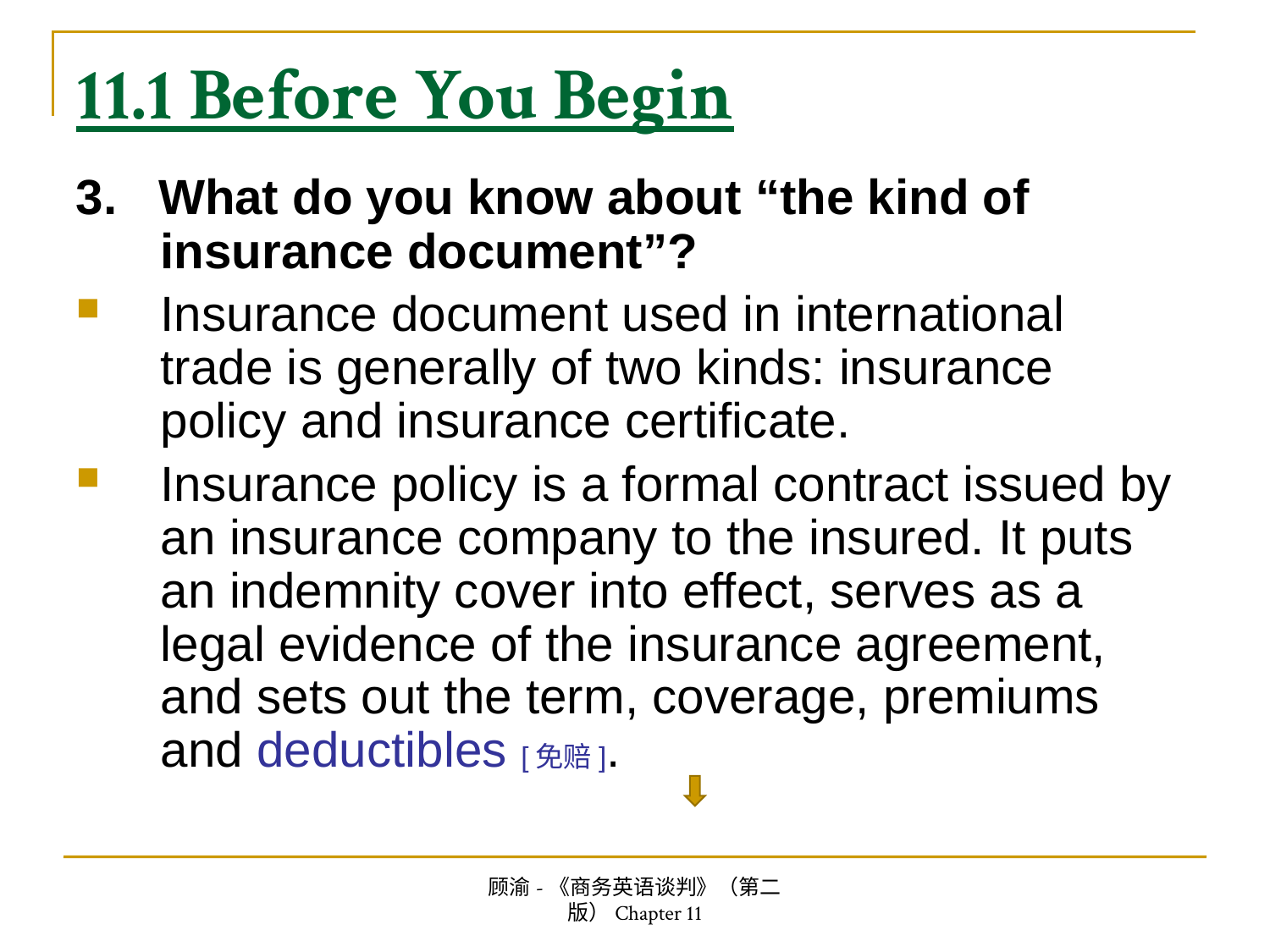

# 11.1 Before You Begin
3.   What do you know about “the kind of insurance document”?
Insurance document used in international trade is generally of two kinds: insurance policy and insurance certificate.
Insurance policy is a formal contract issued by an insurance company to the insured. It puts an indemnity cover into effect, serves as a legal evidence of the insurance agreement, and sets out the term, coverage, premiums and deductibles [免赔].

7
顾渝-《商务英语谈判》（第二版）Chapter 11